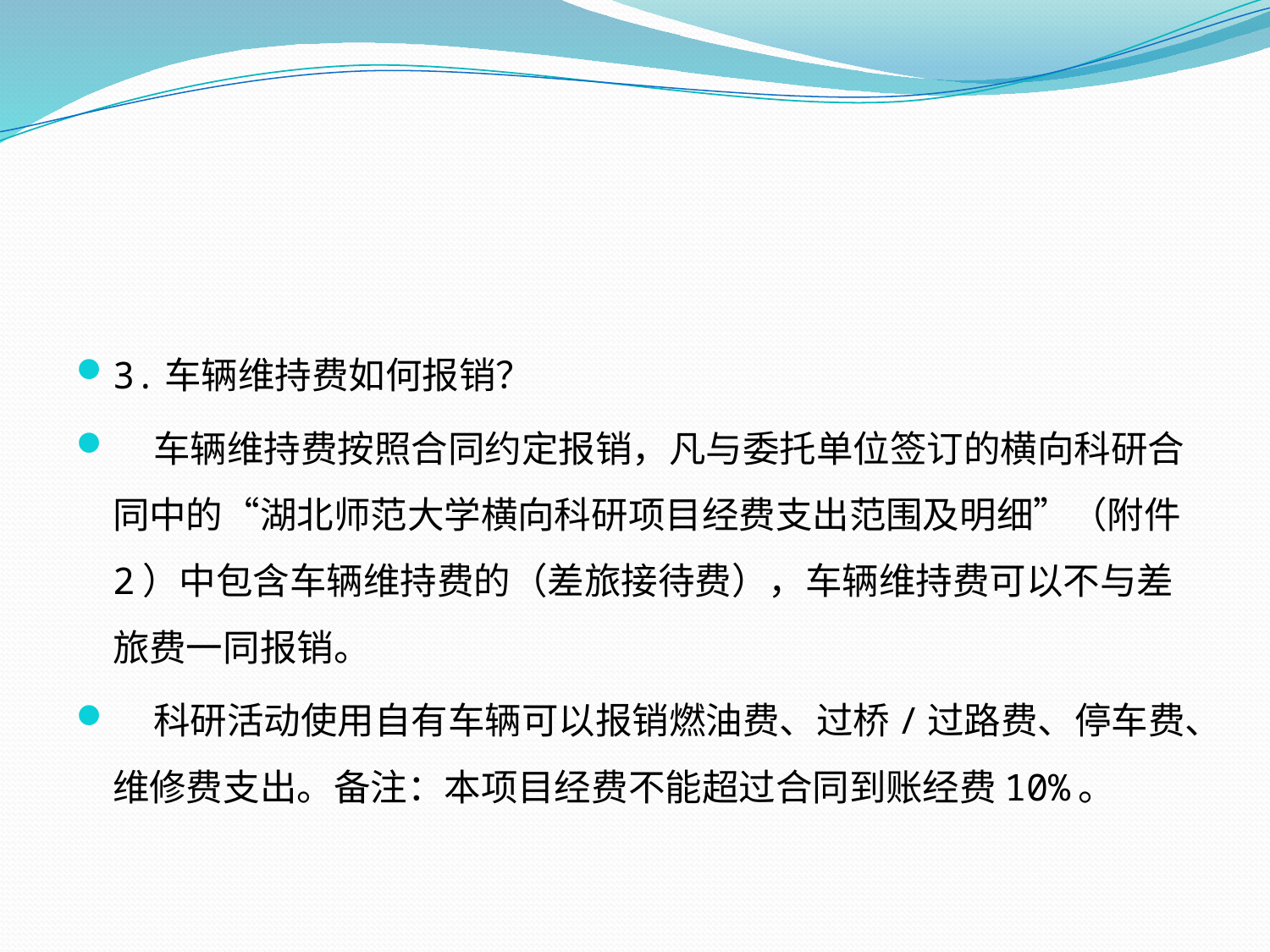

#

3.车辆维持费如何报销？
    车辆维持费按照合同约定报销，凡与委托单位签订的横向科研合同中的“湖北师范大学横向科研项目经费支出范围及明细”（附件2）中包含车辆维持费的（差旅接待费），车辆维持费可以不与差旅费一同报销。
    科研活动使用自有车辆可以报销燃油费、过桥/过路费、停车费、维修费支出。备注：本项目经费不能超过合同到账经费10%。